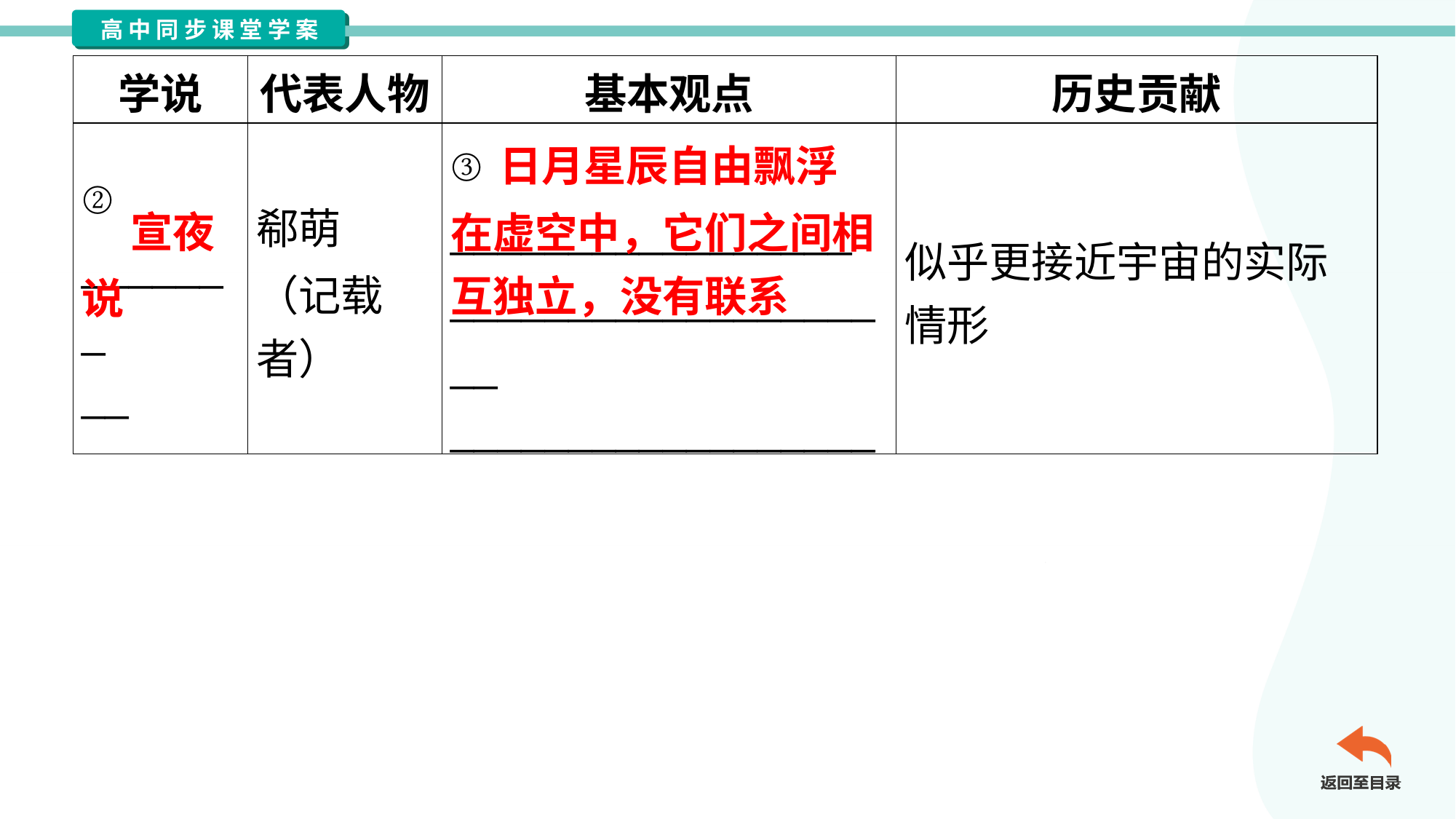

| 学说 | 代表人物 | 基本观点 | 历史贡献 |
| --- | --- | --- | --- |
| ② \_\_\_\_\_\_\_ \_\_ | 郗萌 （记载 者） | ③ \_\_\_\_\_\_\_\_\_\_\_\_\_\_\_\_\_ \_\_\_\_\_\_\_\_\_\_\_\_\_\_\_\_\_\_\_\_ \_\_\_\_\_\_\_\_\_\_\_\_\_\_\_\_\_\_ | 似乎更接近宇宙的实际 情形 |
    日月星辰自由飘浮
在虚空中，它们之间相
互独立，没有联系
    宣夜说